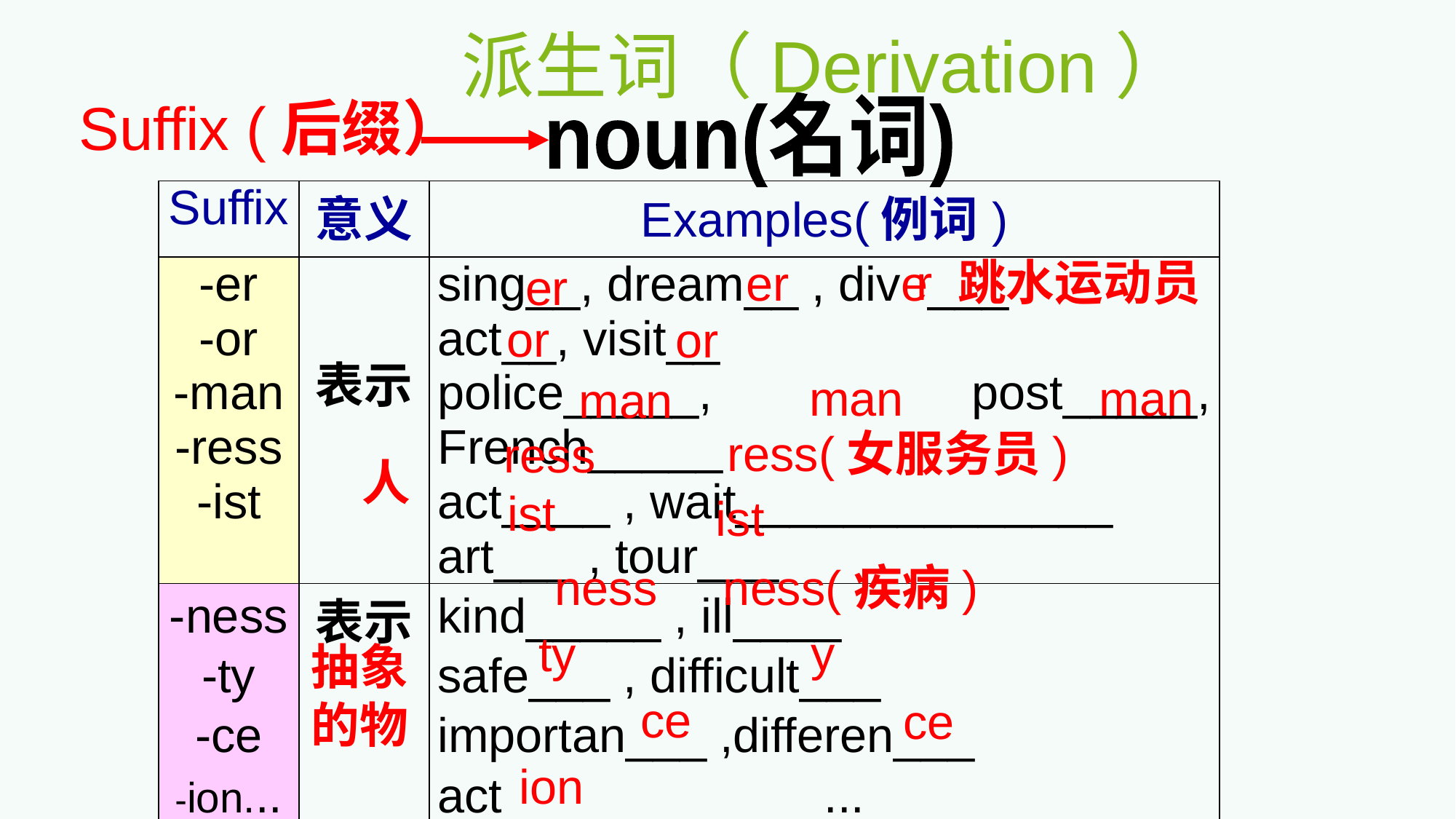

派生词（Derivation）
 noun(名词)
Suffix (后缀）
| Suffix | 意义 | Examples(例词) |
| --- | --- | --- |
| -er -or -man -ress -ist | 表示 | sing\_\_, dream\_\_ , dive\_\_\_ act\_\_, visit\_\_ police\_\_\_\_\_, post\_\_\_\_\_, French\_\_\_\_\_ act\_\_\_\_ , wait\_\_\_\_\_\_\_\_\_\_\_\_\_\_ art\_\_\_ , tour\_\_\_ |
| -ness -ty -ce -ion... | 表示 | kind\_\_\_\_\_ , ill\_\_\_\_ safe\_\_\_ , difficult\_\_\_ importan\_\_\_ ,differen\_\_\_ act\_ ... |
r 跳水运动员
er
er
or
or
man
man
man
人
ress(女服务员)
ress
ist
ist
ness
ness(疾病)
y
ty
抽象的物
ce
ce
ion